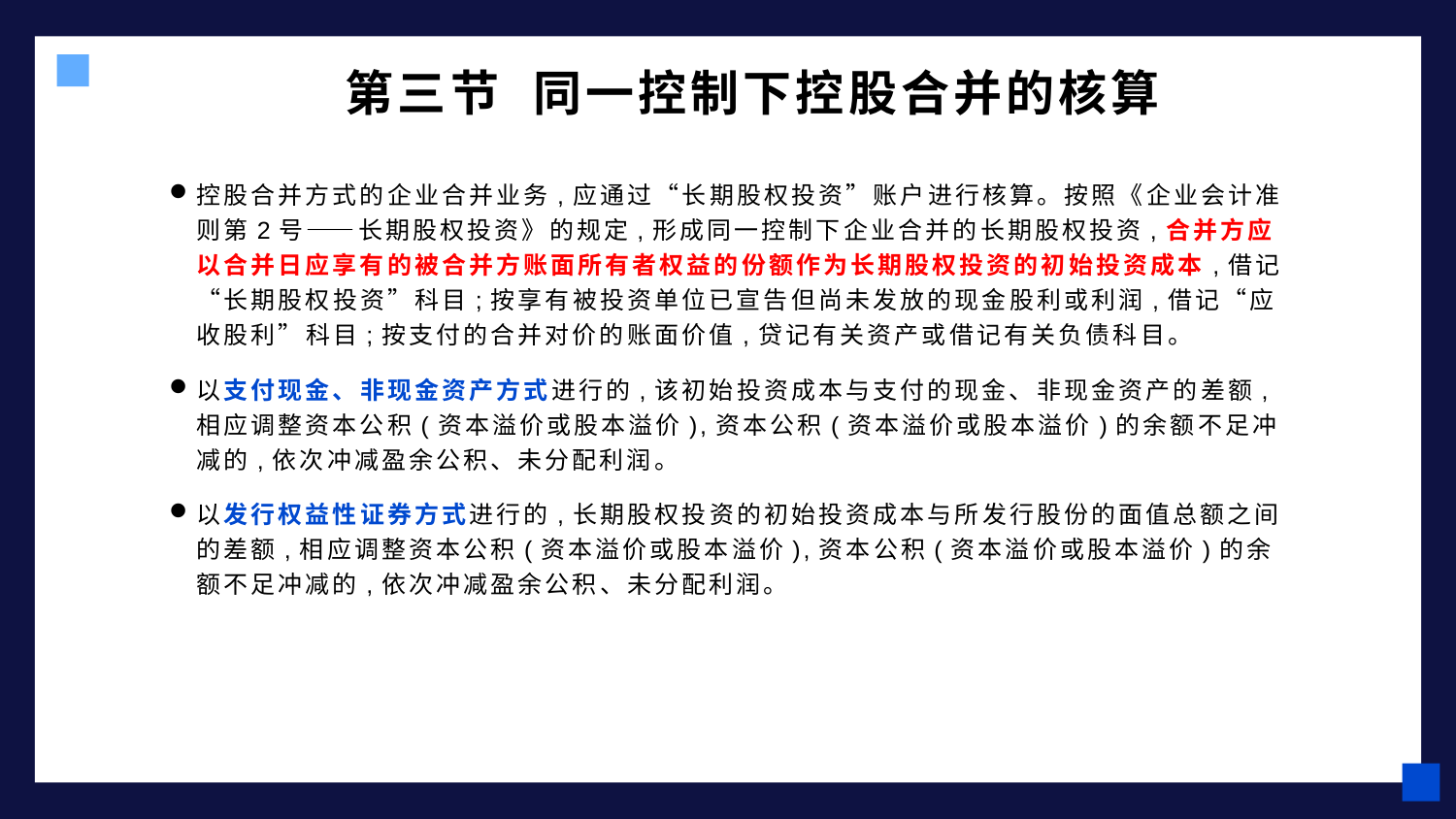

# 第三节  同一控制下控股合并的核算
控股合并方式的企业合并业务,应通过“长期股权投资”账户进行核算。按照《企业会计准则第2号——长期股权投资》的规定,形成同一控制下企业合并的长期股权投资,合并方应以合并日应享有的被合并方账面所有者权益的份额作为长期股权投资的初始投资成本,借记“长期股权投资”科目;按享有被投资单位已宣告但尚未发放的现金股利或利润,借记“应收股利”科目;按支付的合并对价的账面价值,贷记有关资产或借记有关负债科目。
以支付现金、非现金资产方式进行的,该初始投资成本与支付的现金、非现金资产的差额,相应调整资本公积(资本溢价或股本溢价),资本公积(资本溢价或股本溢价)的余额不足冲减的,依次冲减盈余公积、未分配利润。
以发行权益性证券方式进行的,长期股权投资的初始投资成本与所发行股份的面值总额之间的差额,相应调整资本公积(资本溢价或股本溢价),资本公积(资本溢价或股本溢价)的余额不足冲减的,依次冲减盈余公积、未分配利润。